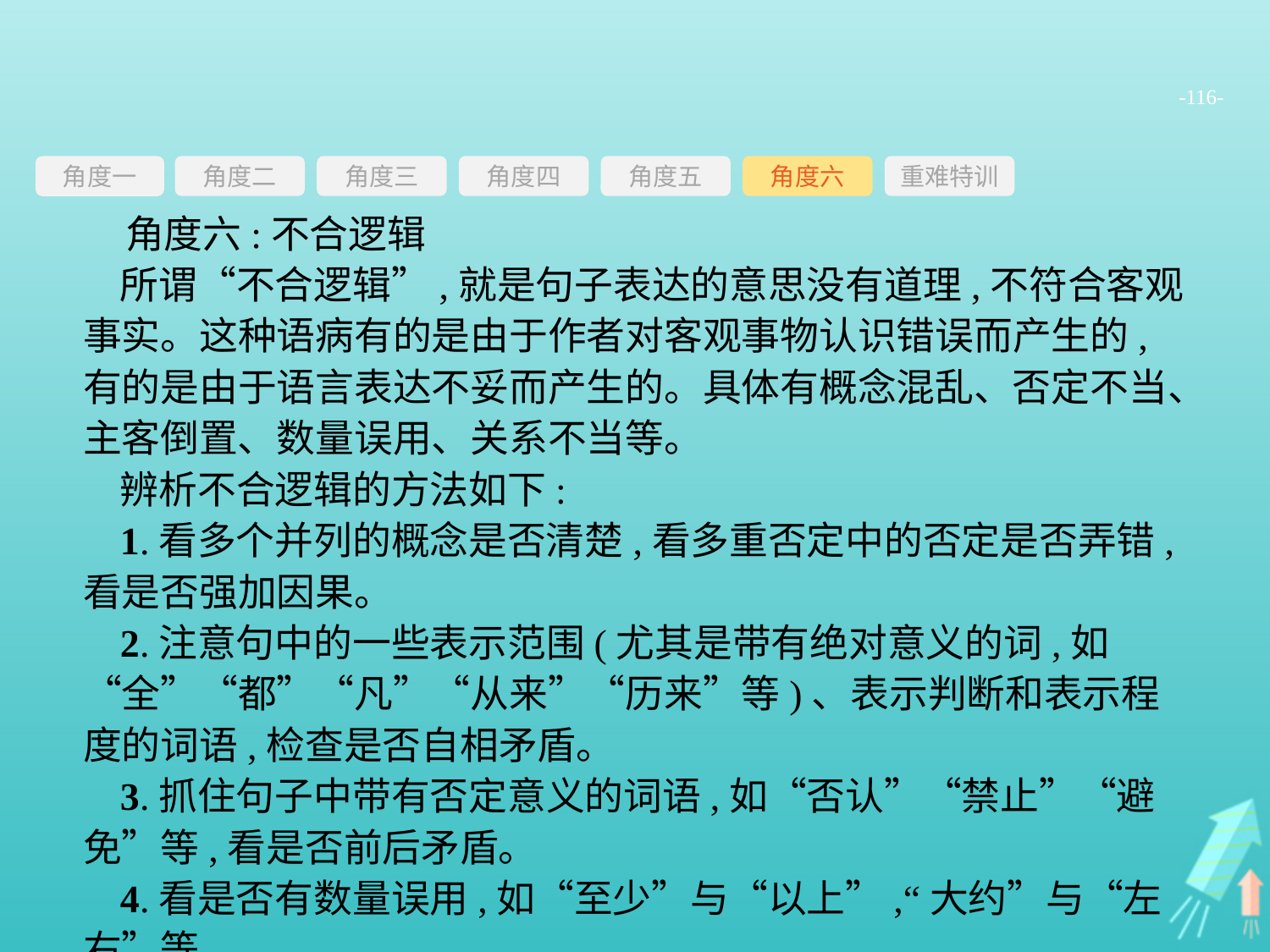

-116-
角度三
角度四
角度五
角度六
重难特训
角度二
角度一
角度六:不合逻辑
所谓“不合逻辑”,就是句子表达的意思没有道理,不符合客观事实。这种语病有的是由于作者对客观事物认识错误而产生的,有的是由于语言表达不妥而产生的。具体有概念混乱、否定不当、主客倒置、数量误用、关系不当等。
辨析不合逻辑的方法如下:
1.看多个并列的概念是否清楚,看多重否定中的否定是否弄错,看是否强加因果。
2.注意句中的一些表示范围(尤其是带有绝对意义的词,如“全”“都”“凡”“从来”“历来”等)、表示判断和表示程度的词语,检查是否自相矛盾。
3.抓住句子中带有否定意义的词语,如“否认”“禁止”“避免”等,看是否前后矛盾。
4.看是否有数量误用,如“至少”与“以上”,“大约”与“左右”等。